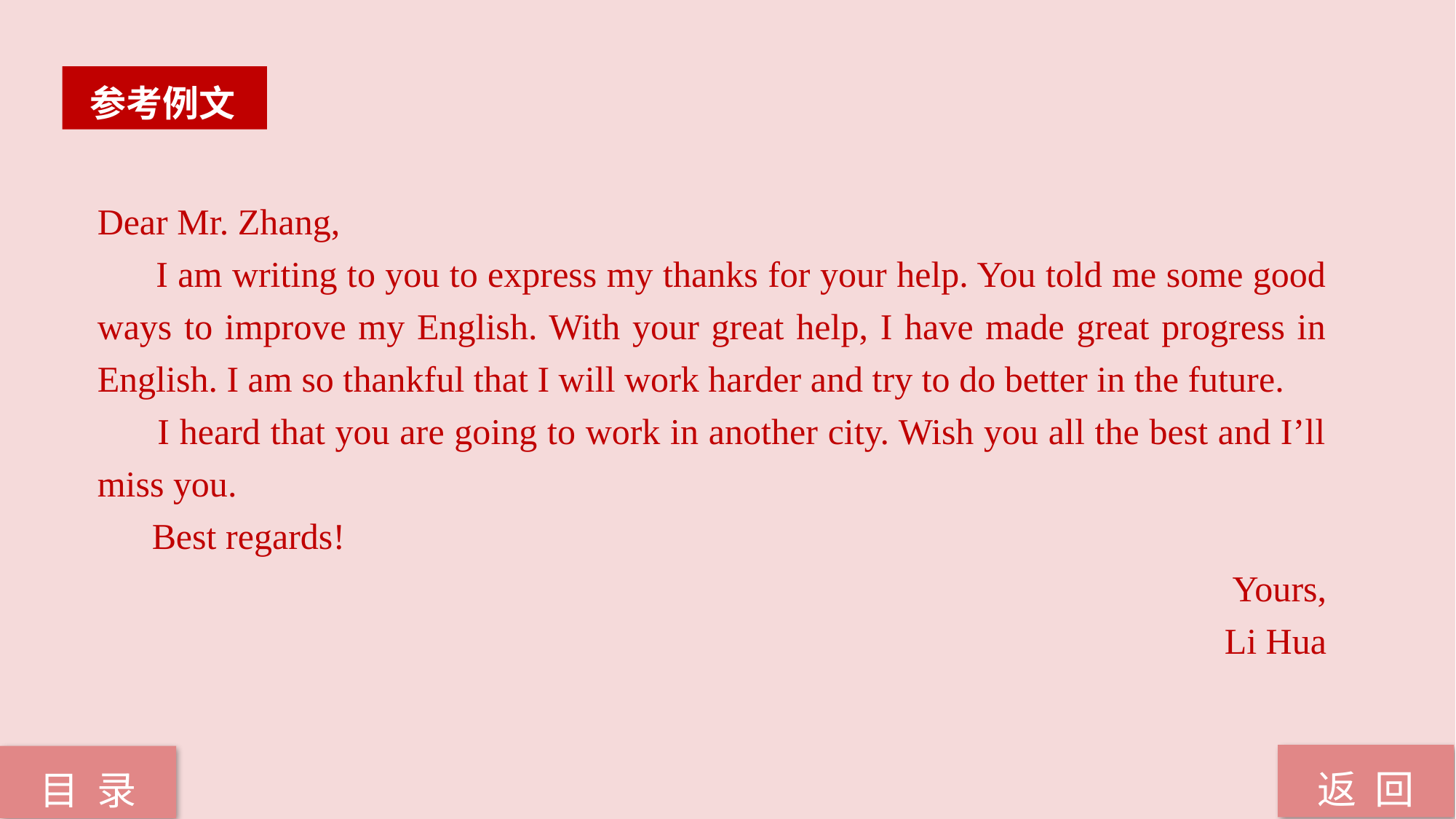

参考例文
Dear Mr. Zhang,
      I am writing to you to express my thanks for your help. You told me some good ways to improve my English. With your great help, I have made great progress in English. I am so thankful that I will work harder and try to do better in the future.
      I heard that you are going to work in another city. Wish you all the best and I’ll miss you.
      Best regards!
Yours,
Li Hua
返  回